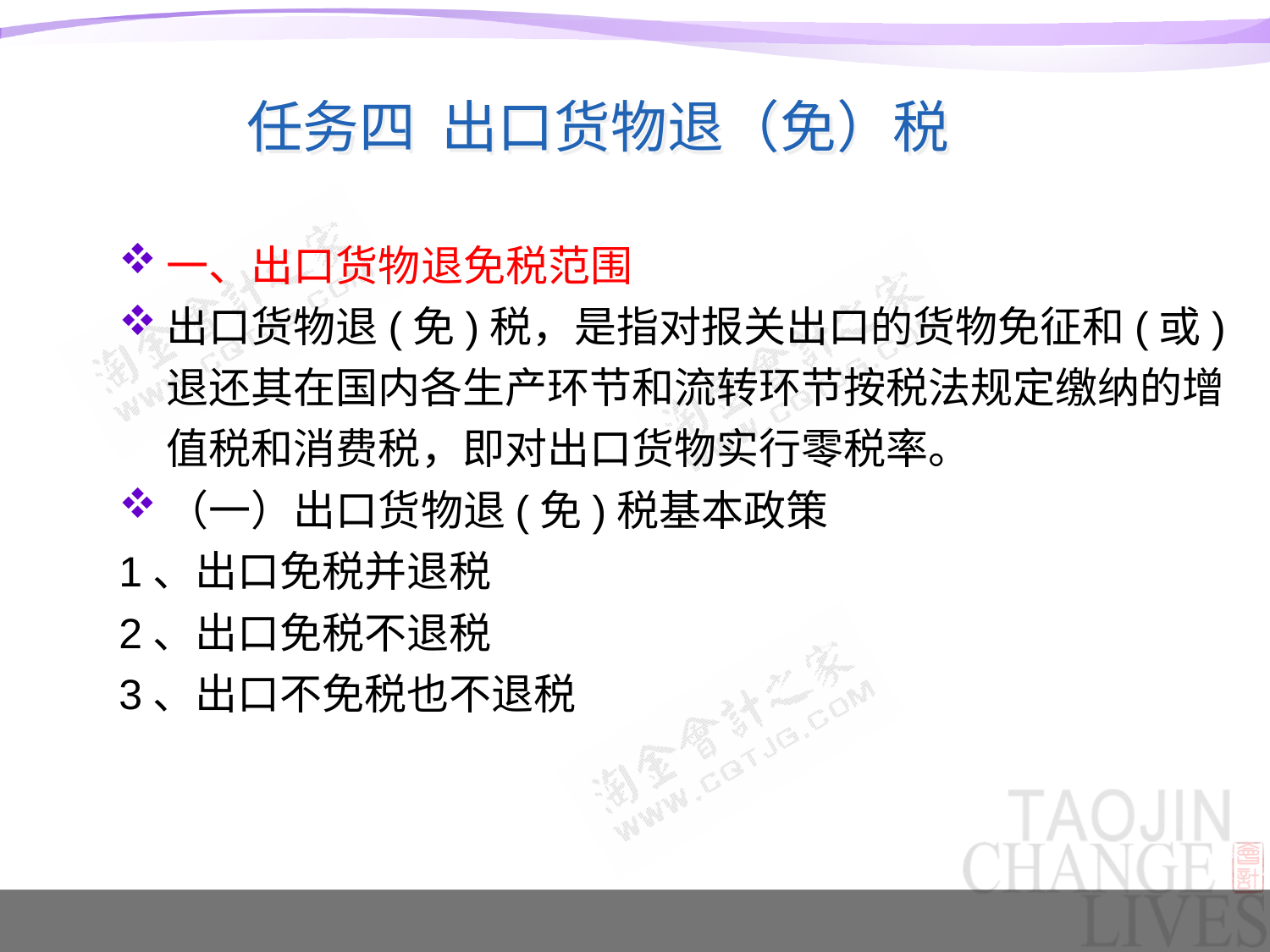

任务四  出口货物退（免）税
一、出口货物退免税范围
出口货物退(免)税，是指对报关出口的货物免征和(或)退还其在国内各生产环节和流转环节按税法规定缴纳的增值税和消费税，即对出口货物实行零税率。
（一）出口货物退(免)税基本政策
1、出口免税并退税
2、出口免税不退税
3、出口不免税也不退税